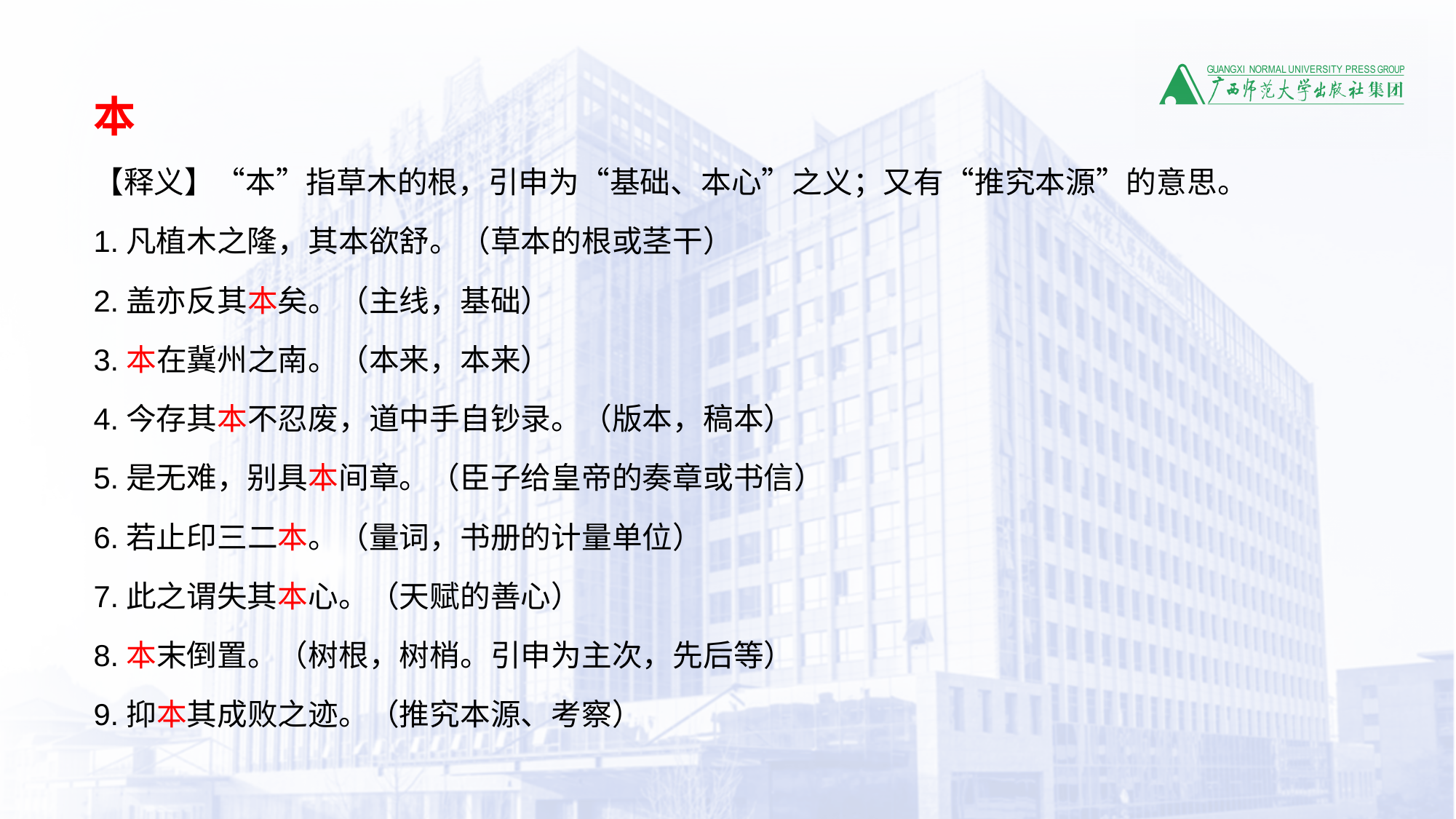

本
【释义】“本”指草木的根，引申为“基础、本心”之义；又有“推究本源”的意思。
1.凡植木之隆，其本欲舒。（草本的根或茎干）
2.盖亦反其本矣。（主线，基础）
3.本在冀州之南。（本来，本来）
4.今存其本不忍废，道中手自钞录。（版本，稿本）
5.是无难，别具本间章。（臣子给皇帝的奏章或书信）
6.若止印三二本。（量词，书册的计量单位）
7.此之谓失其本心。（天赋的善心）
8.本末倒置。（树根，树梢。引申为主次，先后等）
9.抑本其成败之迹。（推究本源、考察）